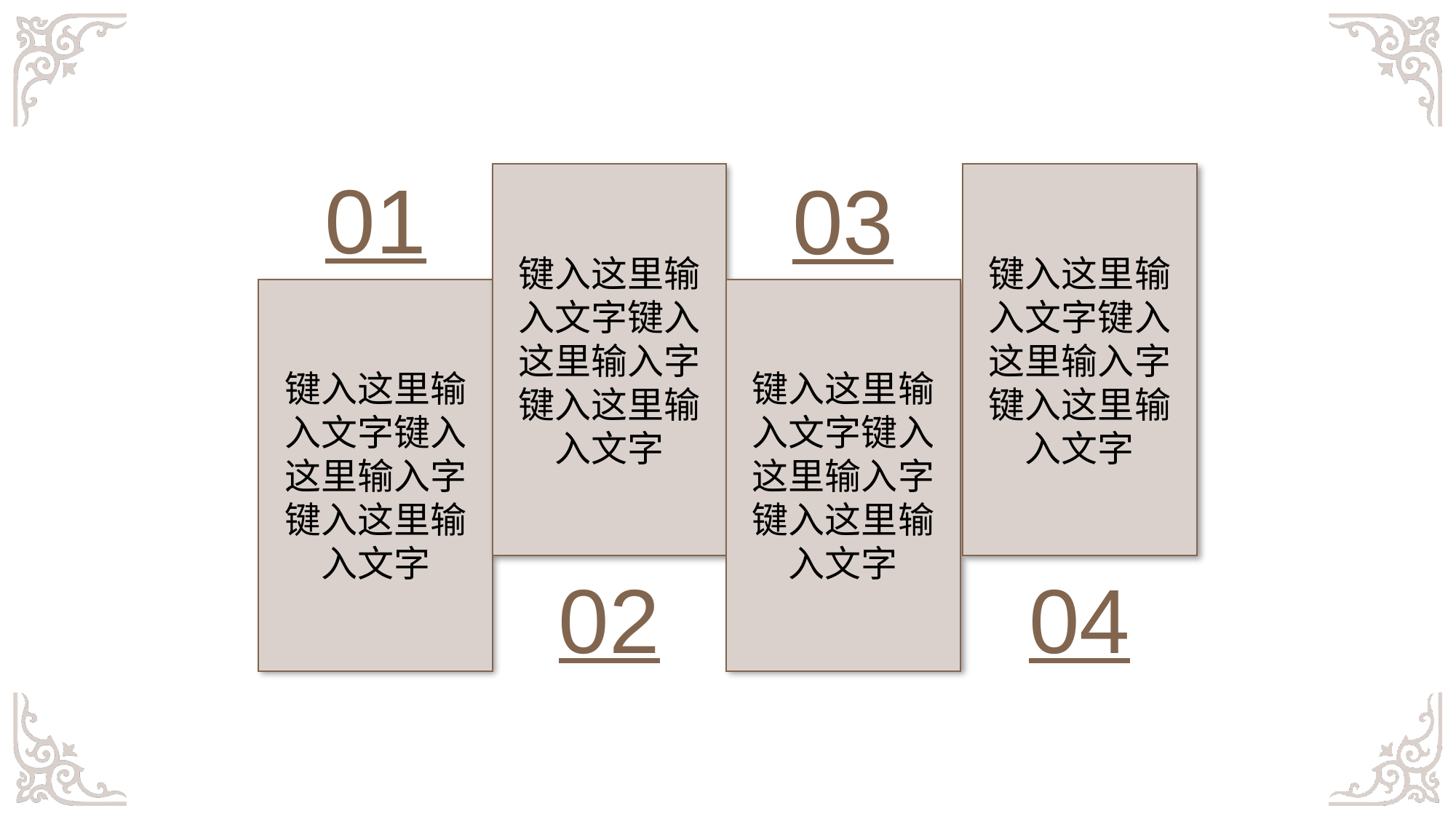

01
03
键入这里输入文字键入这里输入字
键入这里输入文字
键入这里输入文字键入这里输入字
键入这里输入文字
键入这里输入文字键入这里输入字
键入这里输入文字
键入这里输入文字键入这里输入字
键入这里输入文字
02
04